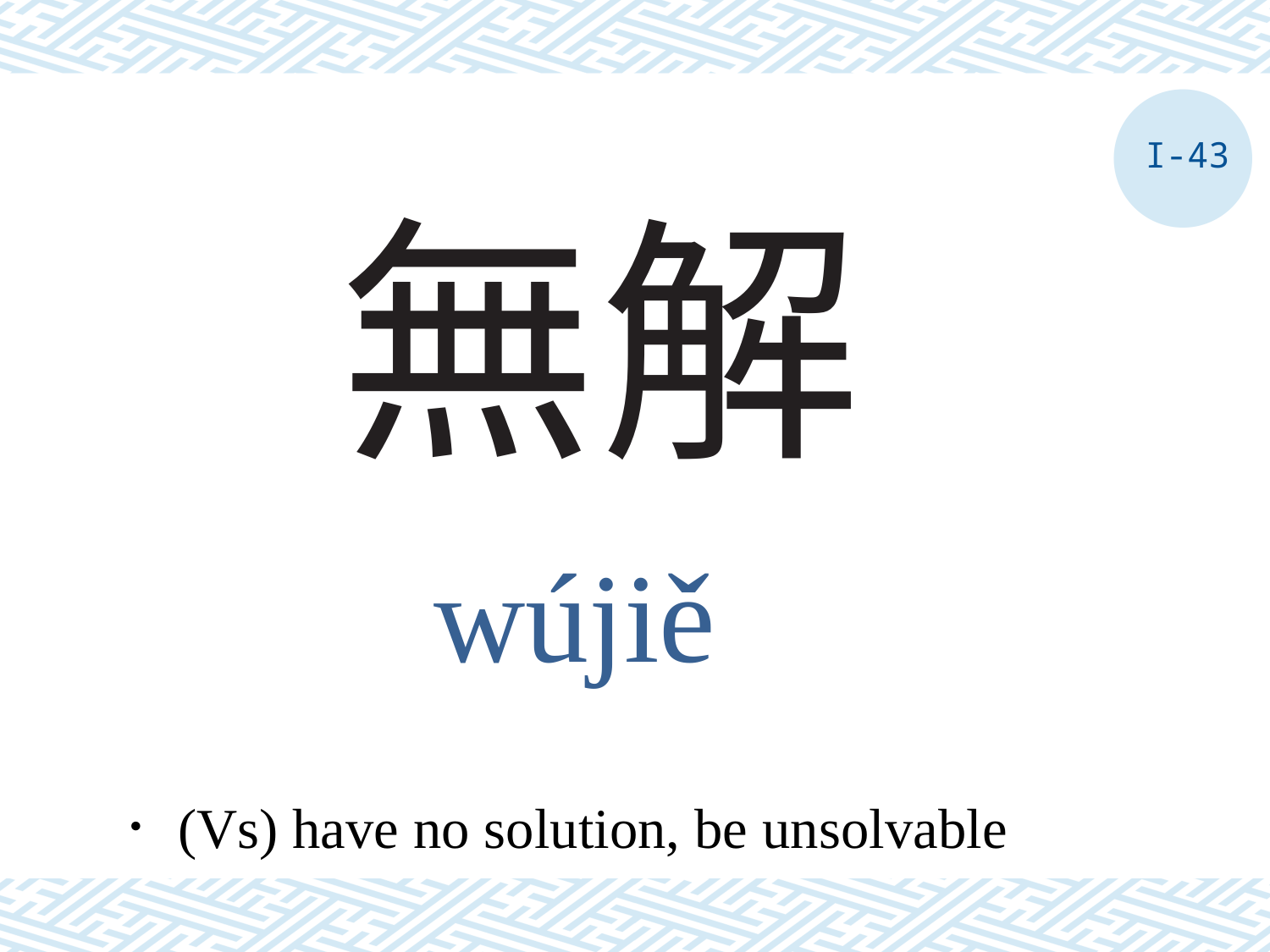

I-43

# 無解
wújiě
．(Vs) have no solution, be unsolvable